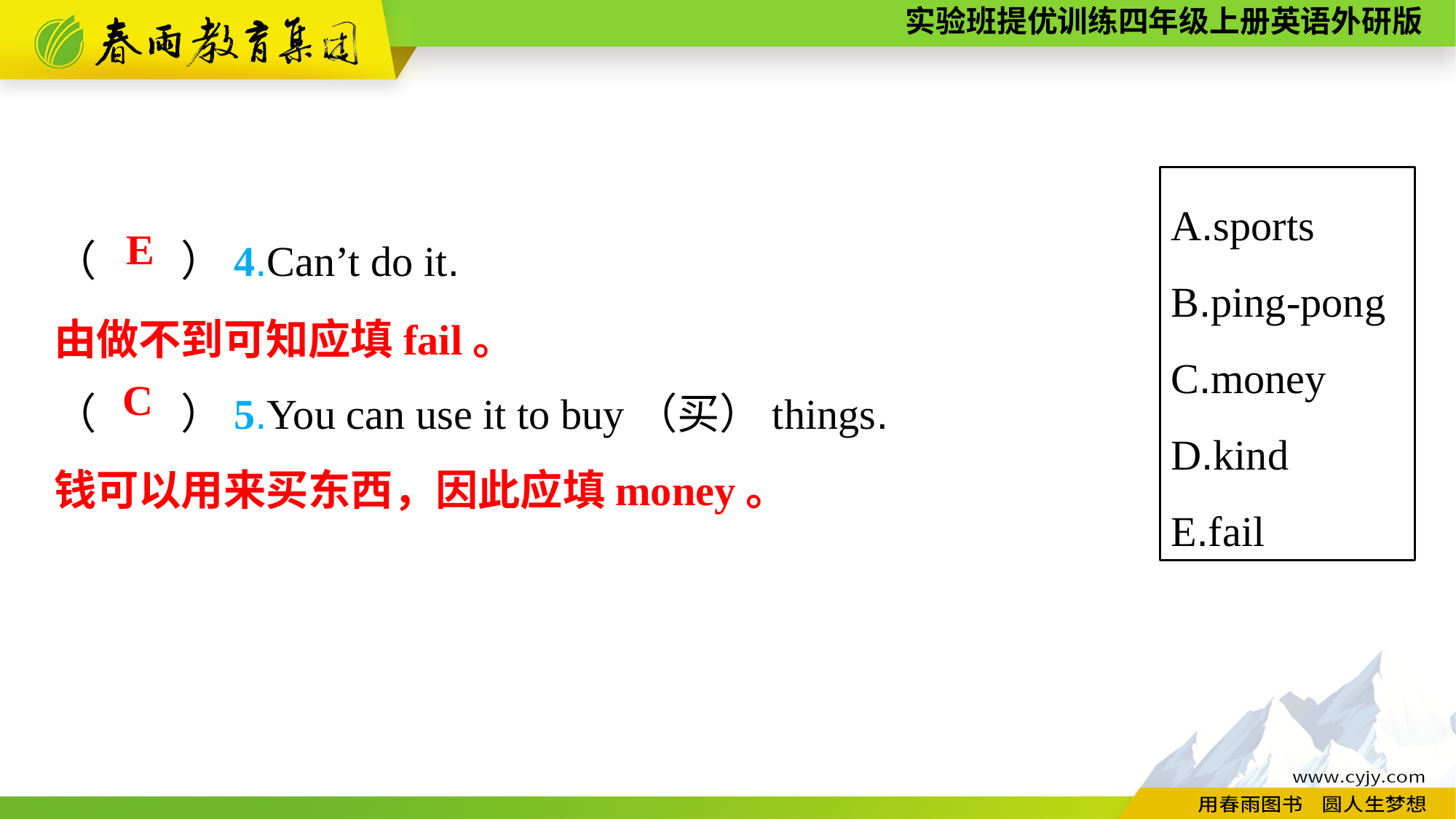

A.sports
B.ping-pong
C.money
D.kind
E.fail
（　　）4.Can’t do it.

（　　）5.You can use it to buy（买）things.
E
由做不到可知应填fail。
C
钱可以用来买东西，因此应填money。